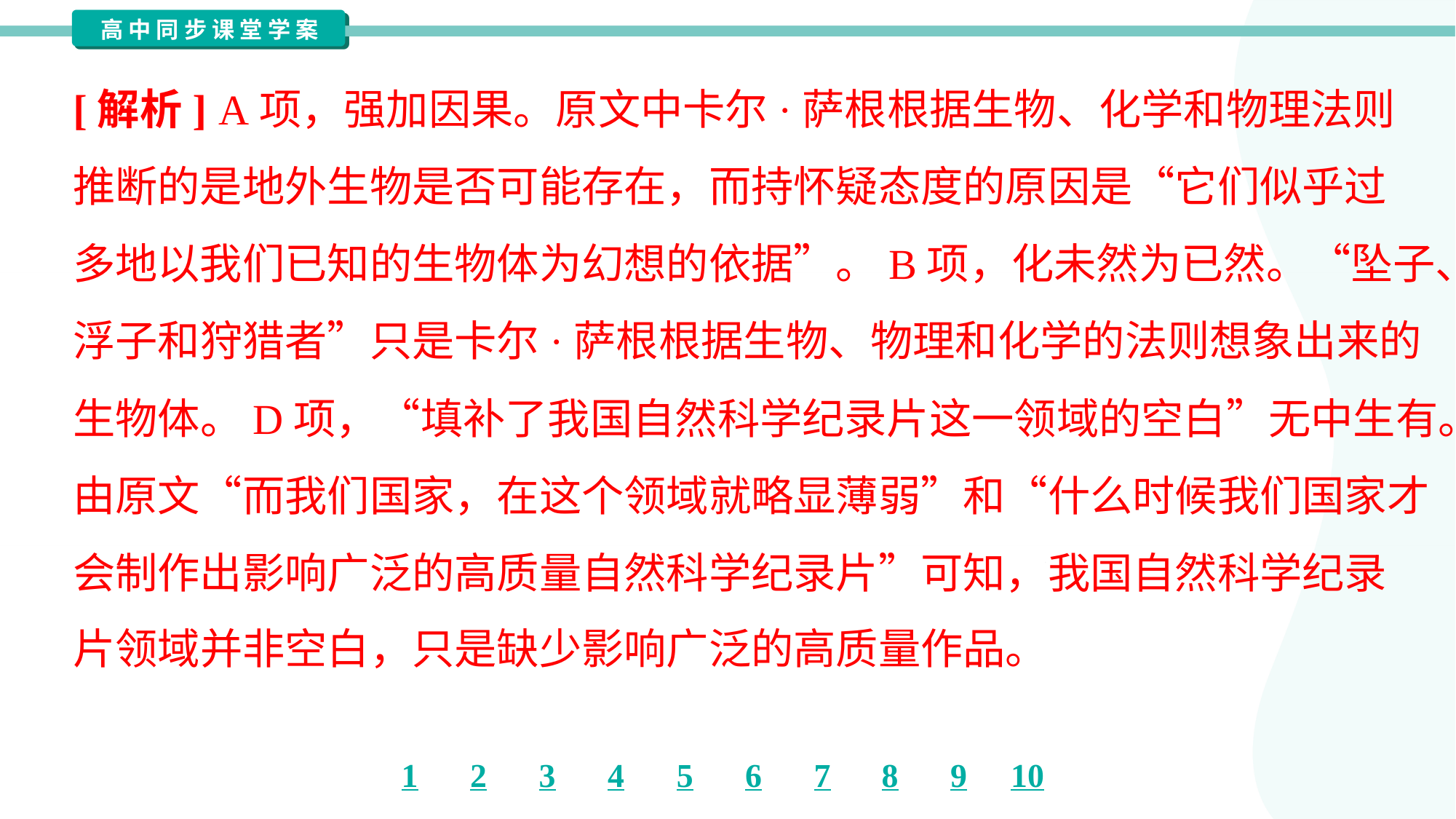

[解析] A项，强加因果。原文中卡尔·萨根根据生物、化学和物理法则
推断的是地外生物是否可能存在，而持怀疑态度的原因是“它们似乎过
多地以我们已知的生物体为幻想的依据”。B项，化未然为已然。“坠子、
浮子和狩猎者”只是卡尔·萨根根据生物、物理和化学的法则想象出来的
生物体。D项，“填补了我国自然科学纪录片这一领域的空白”无中生有。
由原文“而我们国家，在这个领域就略显薄弱”和“什么时候我们国家才
会制作出影响广泛的高质量自然科学纪录片”可知，我国自然科学纪录
片领域并非空白，只是缺少影响广泛的高质量作品。